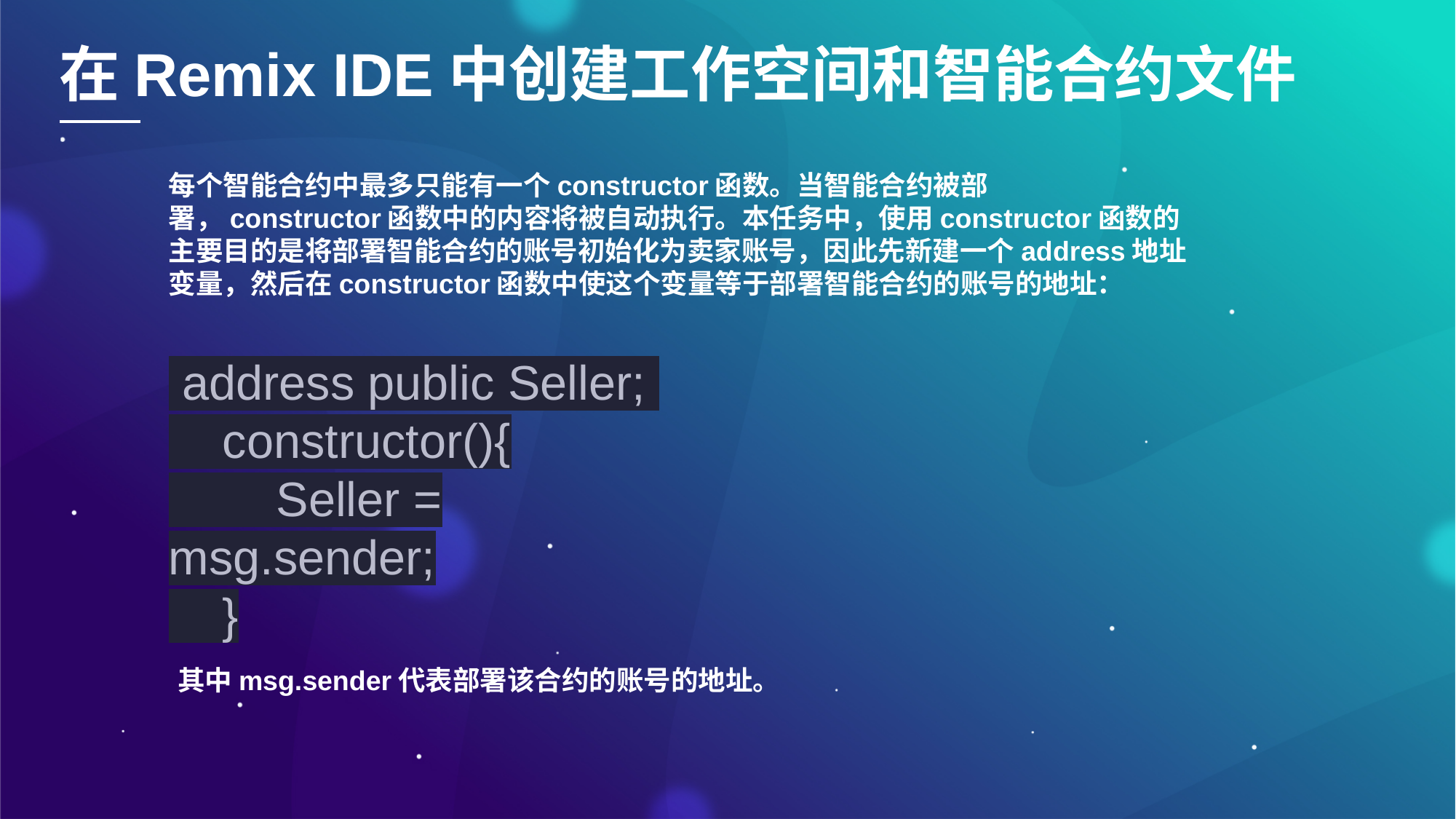

在Remix IDE中创建工作空间和智能合约文件
每个智能合约中最多只能有一个constructor函数。当智能合约被部署，constructor函数中的内容将被自动执行。本任务中，使用constructor函数的主要目的是将部署智能合约的账号初始化为卖家账号，因此先新建一个address地址变量，然后在constructor函数中使这个变量等于部署智能合约的账号的地址：
 address public Seller;
    constructor(){
        Seller = msg.sender;
    }
其中msg.sender代表部署该合约的账号的地址。